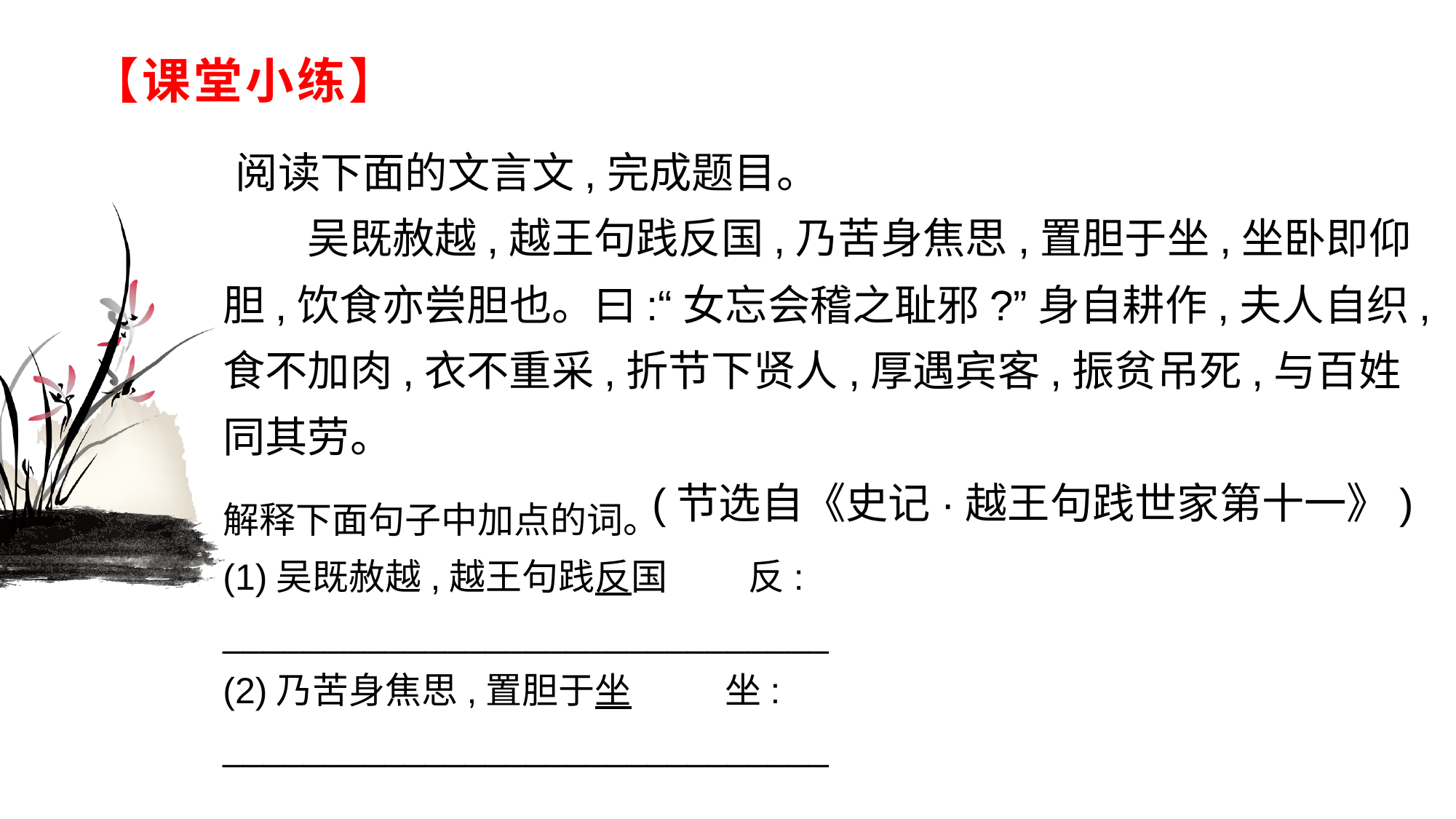

# 【课堂小练】
 阅读下面的文言文,完成题目。
　　吴既赦越,越王句践反国,乃苦身焦思,置胆于坐,坐卧即仰胆,饮食亦尝胆也。曰:“女忘会稽之耻邪?”身自耕作,夫人自织,食不加肉,衣不重采,折节下贤人,厚遇宾客,振贫吊死,与百姓同其劳。
(节选自《史记·越王句践世家第十一》)
解释下面句子中加点的词。
(1)吴既赦越,越王句践反国　　 反: ______________________________
(2)乃苦身焦思,置胆于坐  	        坐: ______________________________
(3)女忘会稽之耻邪	        女: ______________________________
(4)厚遇宾客,振贫吊死	        振: ______________________________